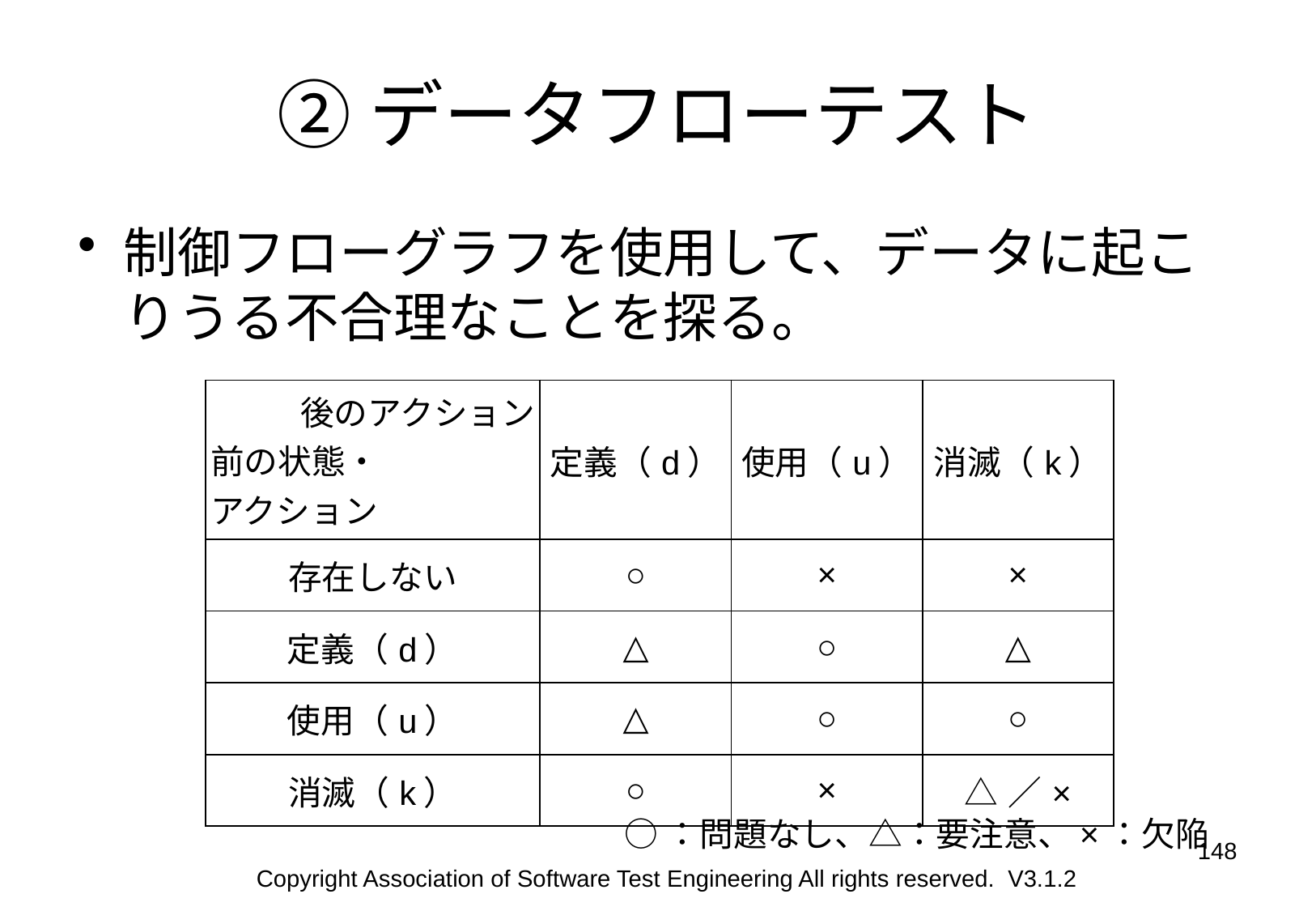

# ②データフローテスト
制御フローグラフを使用して、データに起こりうる不合理なことを探る。
| 後のアクション 前の状態・ アクション | 定義（d） | 使用（u） | 消滅（k） |
| --- | --- | --- | --- |
| 存在しない | ○ | × | × |
| 定義（d） | △ | ○ | △ |
| 使用（u） | △ | ○ | ○ |
| 消滅（k） | ○ | × | △／× |
○：問題なし、△：要注意、×：欠陥
148
Copyright Association of Software Test Engineering All rights reserved.  V3.1.2